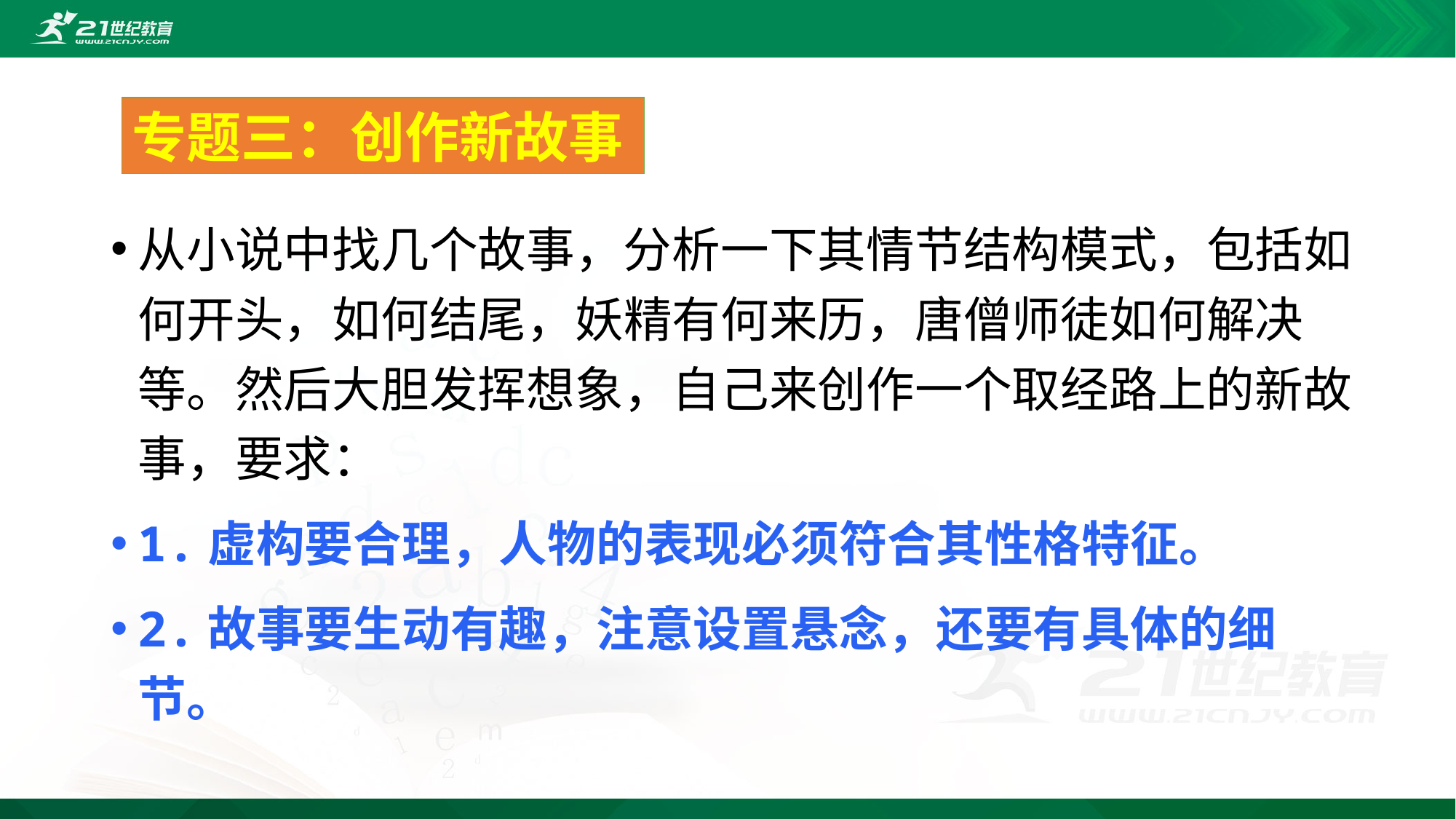

#
专题三：创作新故事
从小说中找几个故事，分析一下其情节结构模式，包括如何开头，如何结尾，妖精有何来历，唐僧师徒如何解决等。然后大胆发挥想象，自己来创作一个取经路上的新故事，要求：
1.虚构要合理，人物的表现必须符合其性格特征。
2.故事要生动有趣，注意设置悬念，还要有具体的细节。